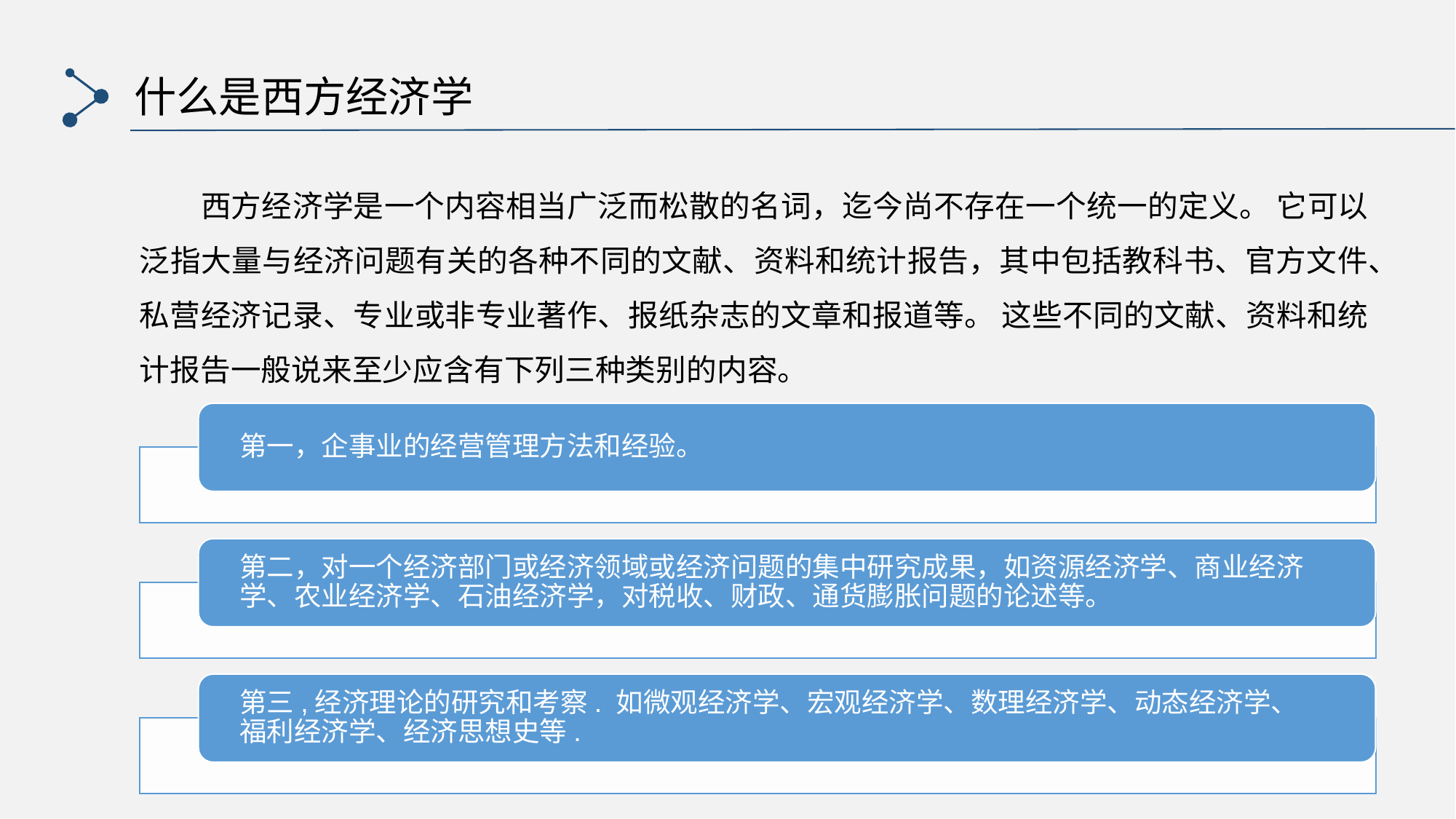

什么是西方经济学
　　西方经济学是一个内容相当广泛而松散的名词，迄今尚不存在一个统一的定义。 它可以泛指大量与经济问题有关的各种不同的文献、资料和统计报告，其中包括教科书、官方文件、私营经济记录、专业或非专业著作、报纸杂志的文章和报道等。 这些不同的文献、资料和统计报告一般说来至少应含有下列三种类别的内容。
第一，企事业的经营管理方法和经验。
第二，对一个经济部门或经济领域或经济问题的集中研究成果，如资源经济学、商业经济学、农业经济学、石油经济学，对税收、财政、通货膨胀问题的论述等。
第三,经济理论的研究和考察. 如微观经济学、宏观经济学、数理经济学、动态经济学、
福利经济学、经济思想史等.